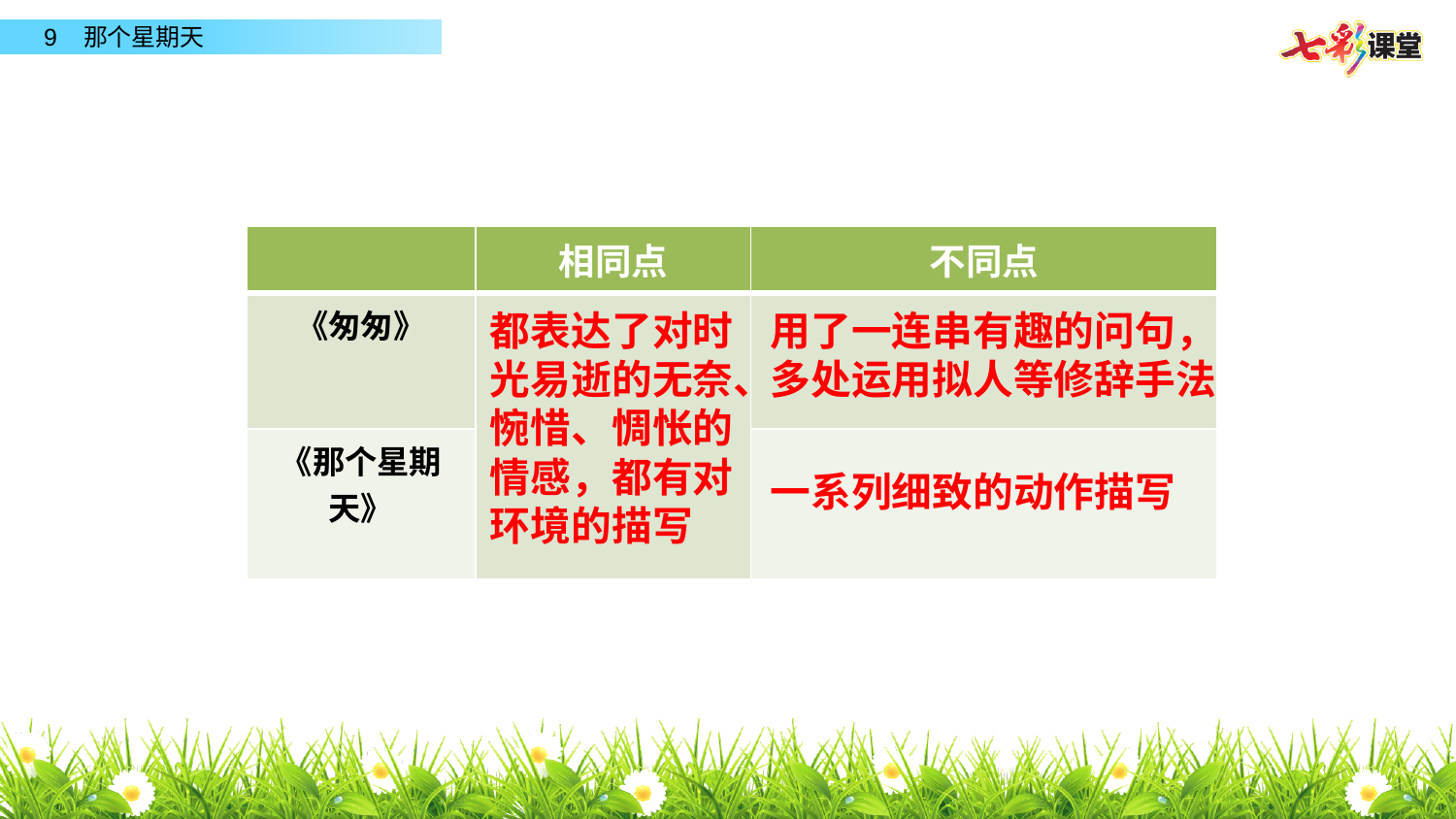

|  | 相同点 | 不同点 |
| --- | --- | --- |
| 《匆匆》 |  |  |
| 《那个星期天》 |  |  |
都表达了对时光易逝的无奈、惋惜、惆怅的情感，都有对环境的描写
用了一连串有趣的问句，多处运用拟人等修辞手法
一系列细致的动作描写